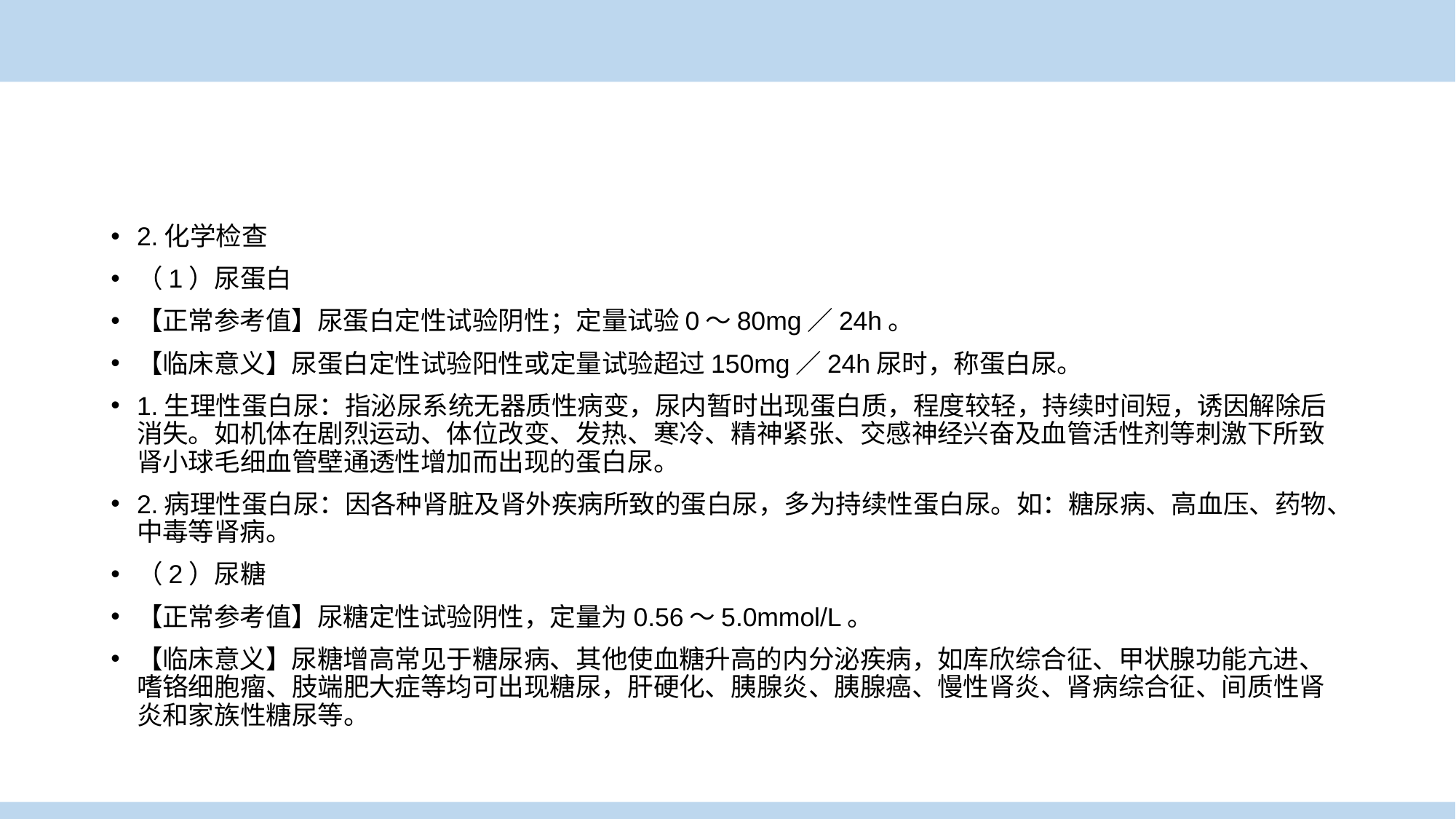

2.化学检查
（1）尿蛋白
【正常参考值】尿蛋白定性试验阴性；定量试验0～80mg／24h。
【临床意义】尿蛋白定性试验阳性或定量试验超过150mg／24h尿时，称蛋白尿。
1.生理性蛋白尿：指泌尿系统无器质性病变，尿内暂时出现蛋白质，程度较轻，持续时间短，诱因解除后消失。如机体在剧烈运动、体位改变、发热、寒冷、精神紧张、交感神经兴奋及血管活性剂等刺激下所致肾小球毛细血管壁通透性增加而出现的蛋白尿。
2.病理性蛋白尿：因各种肾脏及肾外疾病所致的蛋白尿，多为持续性蛋白尿。如：糖尿病、高血压、药物、中毒等肾病。
（2）尿糖
【正常参考值】尿糖定性试验阴性，定量为0.56～5.0mmol/L。
【临床意义】尿糖增高常见于糖尿病、其他使血糖升高的内分泌疾病，如库欣综合征、甲状腺功能亢进、嗜铬细胞瘤、肢端肥大症等均可出现糖尿，肝硬化、胰腺炎、胰腺癌、慢性肾炎、肾病综合征、间质性肾炎和家族性糖尿等。